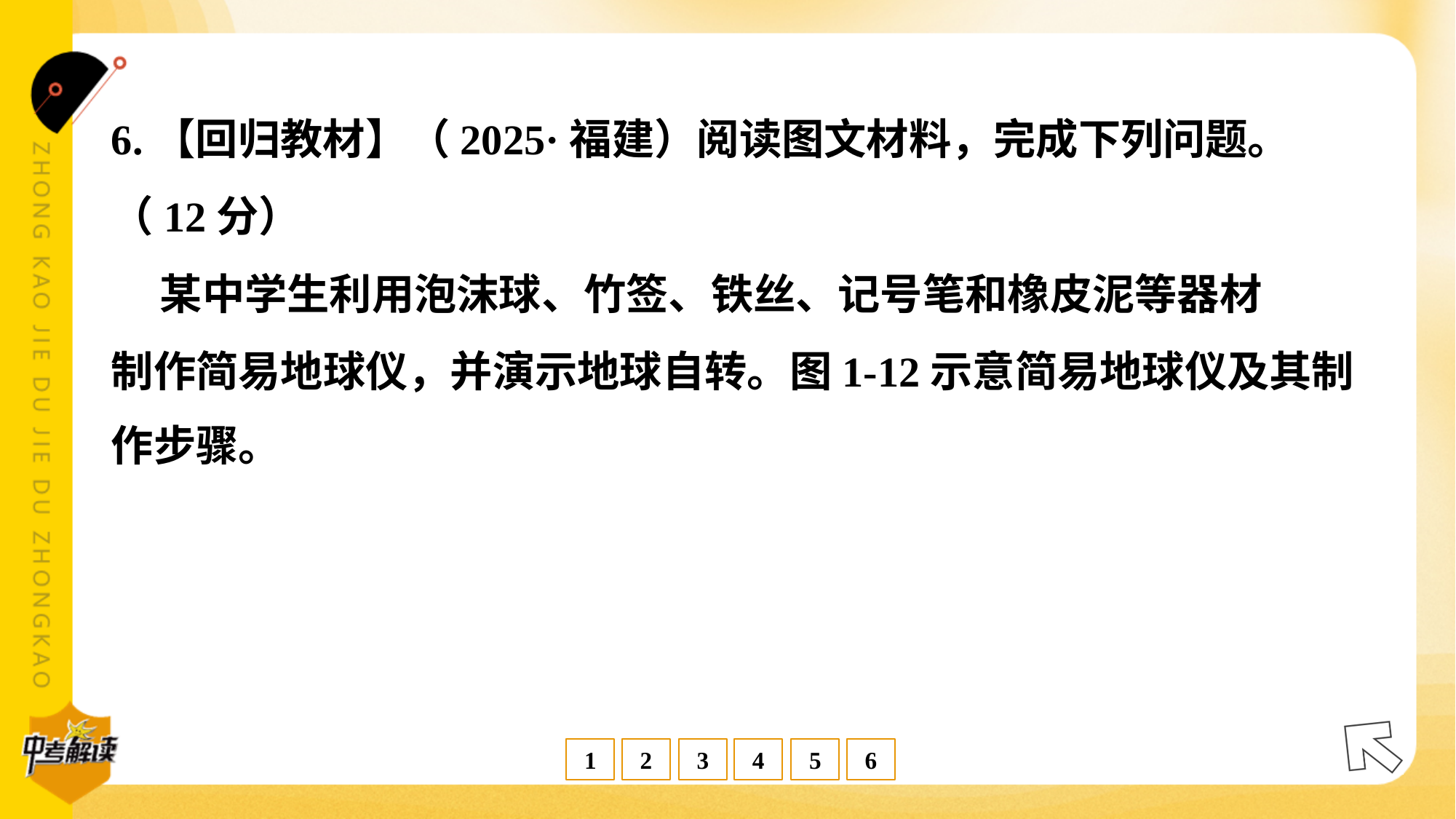

6.【回归教材】（2025·福建）阅读图文材料，完成下列问题。
（12分）
    某中学生利用泡沫球、竹签、铁丝、记号笔和橡皮泥等器材
制作简易地球仪，并演示地球自转。图1-12示意简易地球仪及其制
作步骤。#1.1